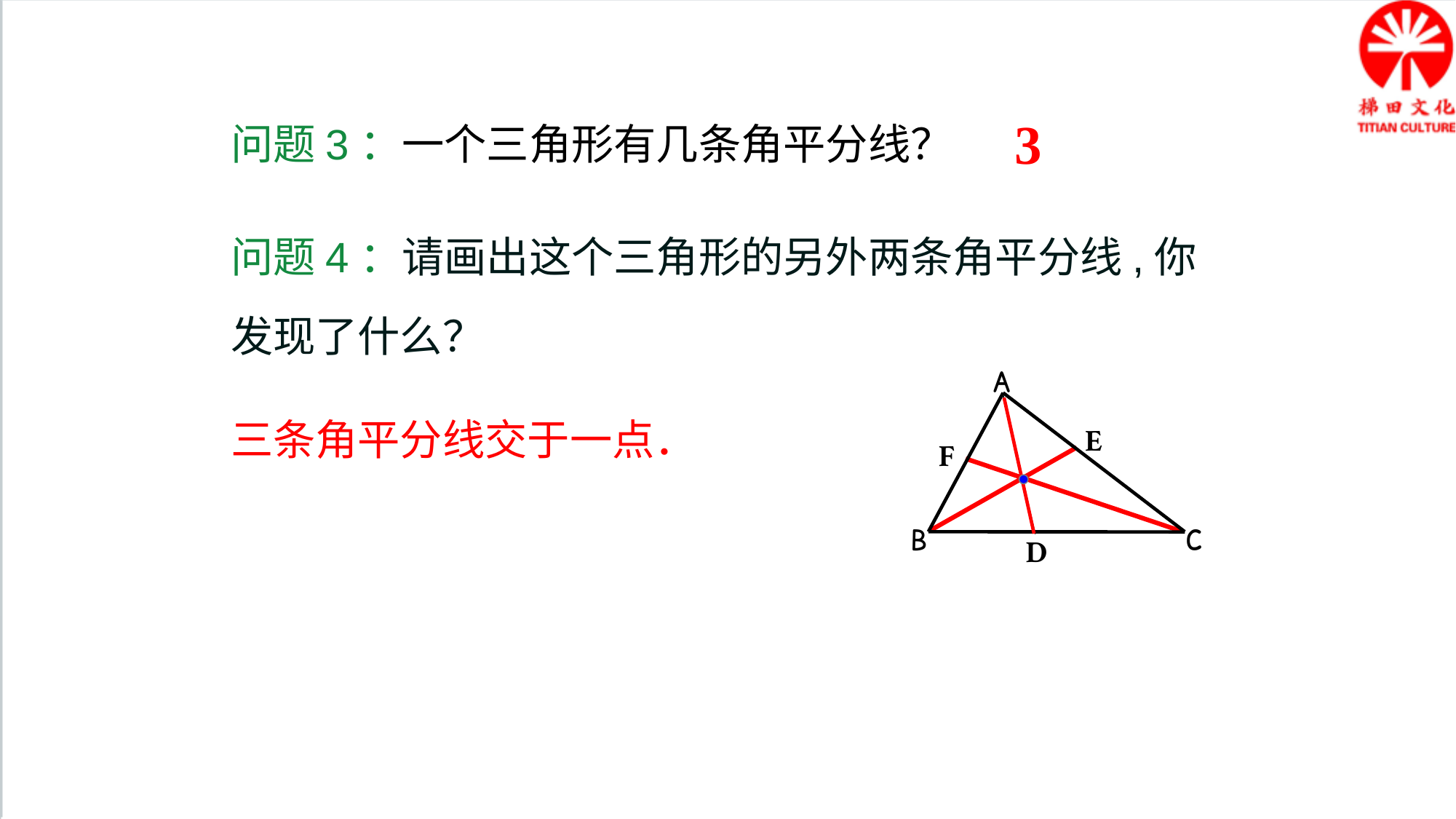

3
问题3：一个三角形有几条角平分线？
问题4：请画出这个三角形的另外两条角平分线,你发现了什么？

A

三条角平分线交于一点．
E
F

B
C
D